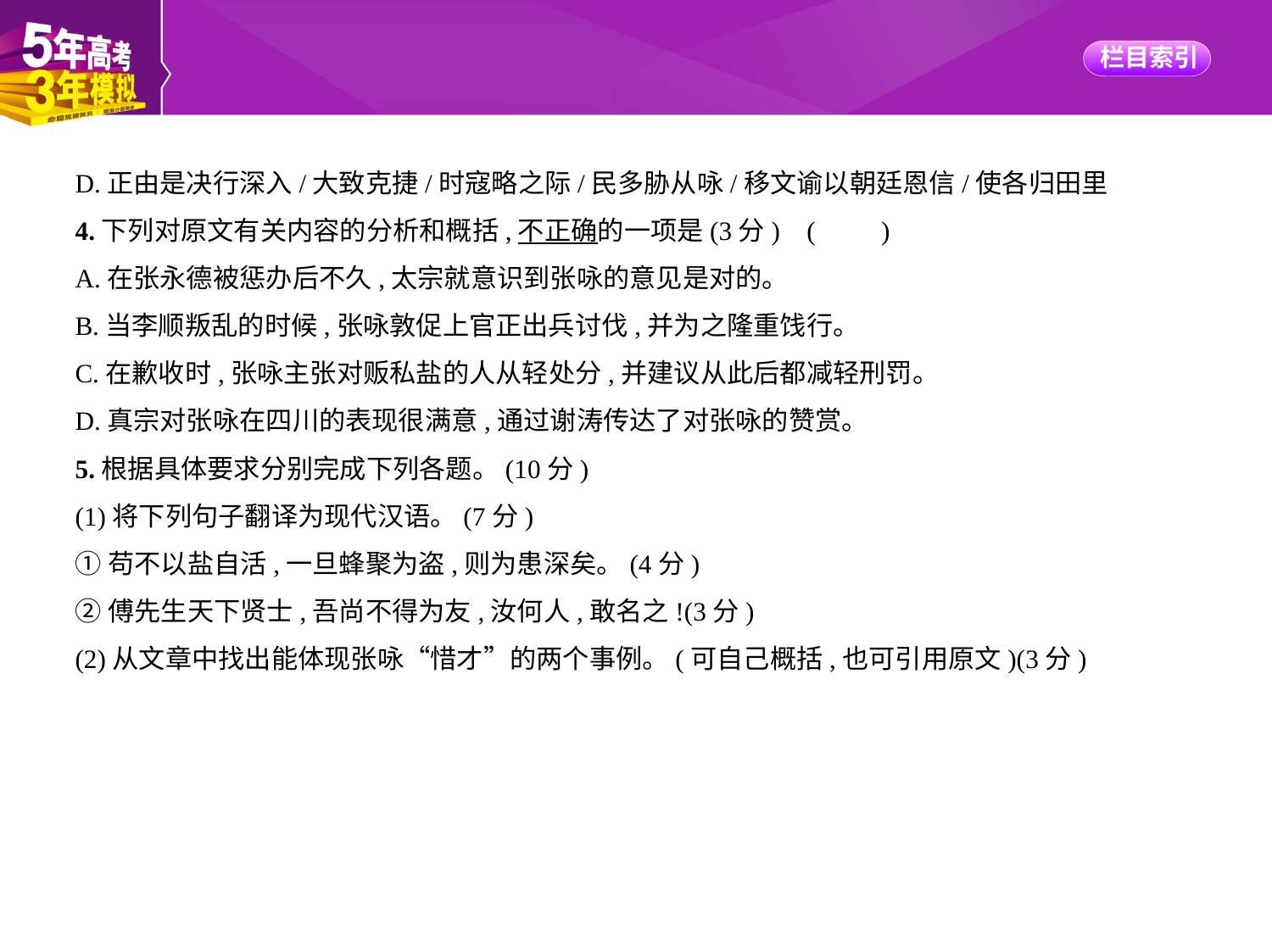

D.正由是决行深入/大致克捷/时寇略之际/民多胁从咏/移文谕以朝廷恩信/使各归田里
4.下列对原文有关内容的分析和概括,不正确的一项是(3分) (　　)
A.在张永德被惩办后不久,太宗就意识到张咏的意见是对的。
B.当李顺叛乱的时候,张咏敦促上官正出兵讨伐,并为之隆重饯行。
C.在歉收时,张咏主张对贩私盐的人从轻处分,并建议从此后都减轻刑罚。
D.真宗对张咏在四川的表现很满意,通过谢涛传达了对张咏的赞赏。
5.根据具体要求分别完成下列各题。(10分)
(1)将下列句子翻译为现代汉语。(7分)
①苟不以盐自活,一旦蜂聚为盗,则为患深矣。(4分)
②傅先生天下贤士,吾尚不得为友,汝何人,敢名之!(3分)
(2)从文章中找出能体现张咏“惜才”的两个事例。(可自己概括,也可引用原文)(3分)